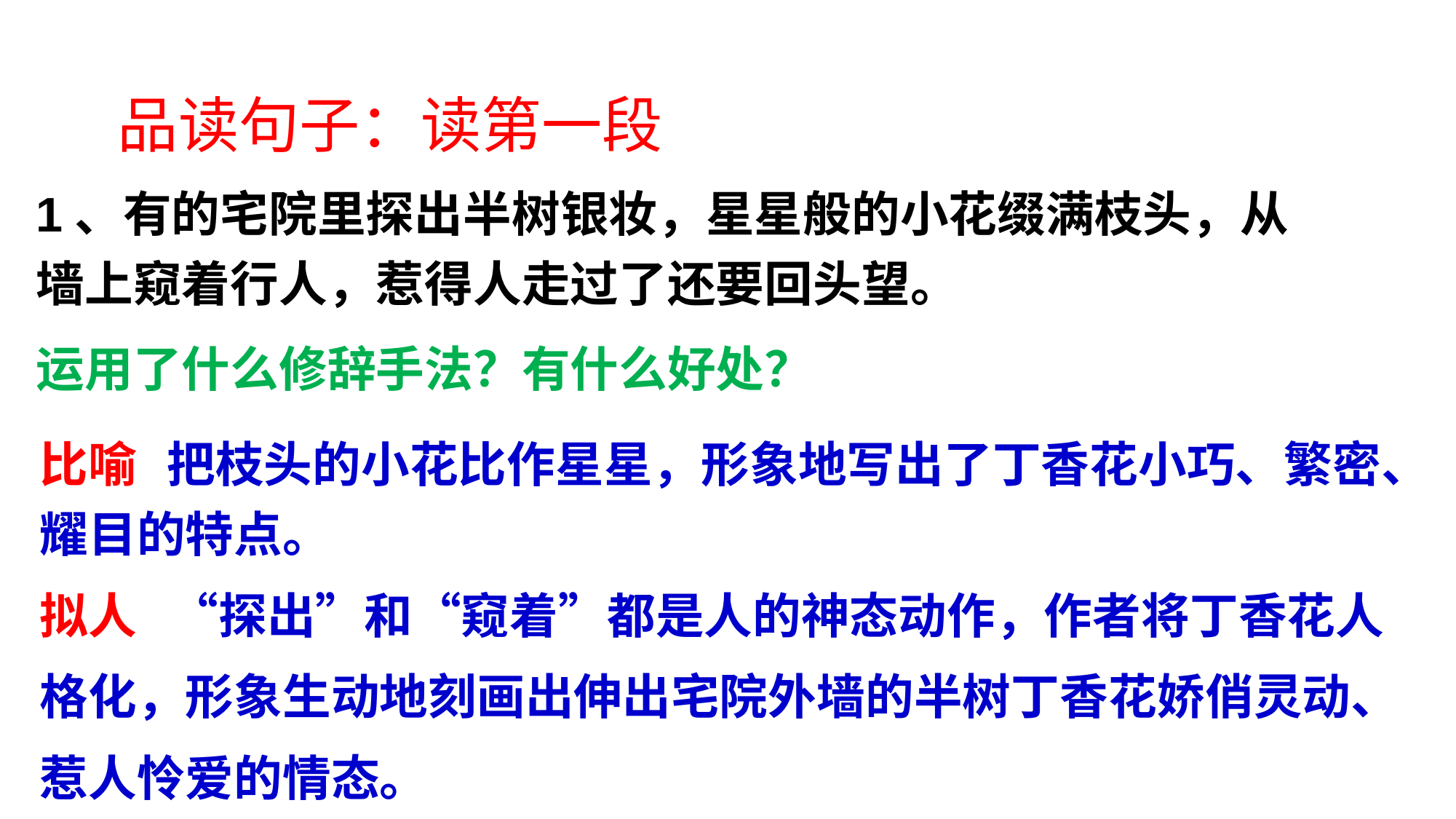

# 品读句子：读第一段
1、有的宅院里探出半树银妆，星星般的小花缀满枝头，从墙上窥着行人，惹得人走过了还要回头望。
运用了什么修辞手法？有什么好处？
比喻   把枝头的小花比作星星，形象地写出了丁香花小巧、繁密、耀目的特点。
拟人   “探出”和“窥着”都是人的神态动作，作者将丁香花人格化，形象生动地刻画出伸出宅院外墙的半树丁香花娇俏灵动、惹人怜爱的情态。